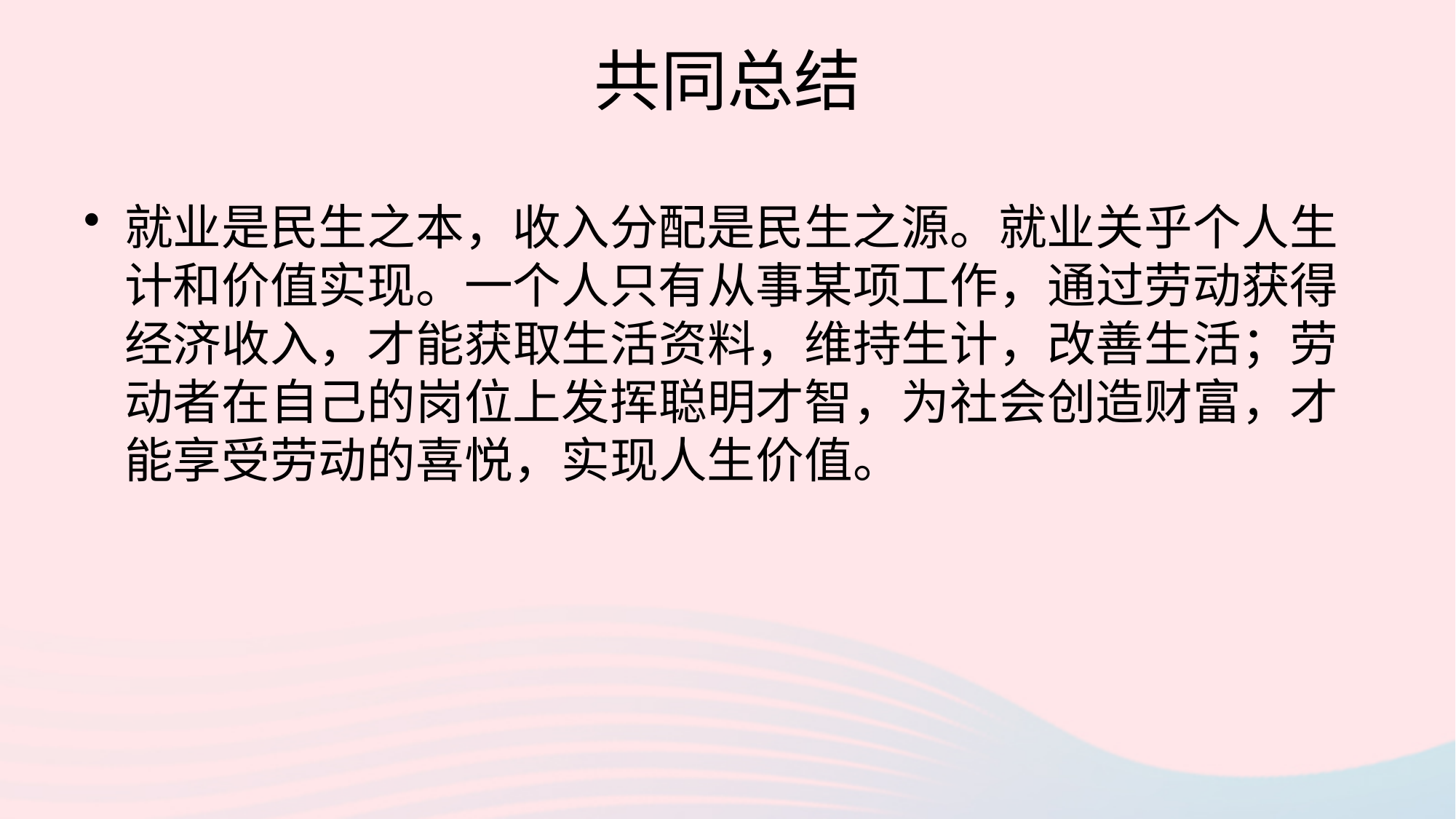

# 共同总结
就业是民生之本，收入分配是民生之源。就业关乎个人生计和价值实现。一个人只有从事某项工作，通过劳动获得经济收入，才能获取生活资料，维持生计，改善生活；劳动者在自己的岗位上发挥聪明才智，为社会创造财富，才能享受劳动的喜悦，实现人生价值。